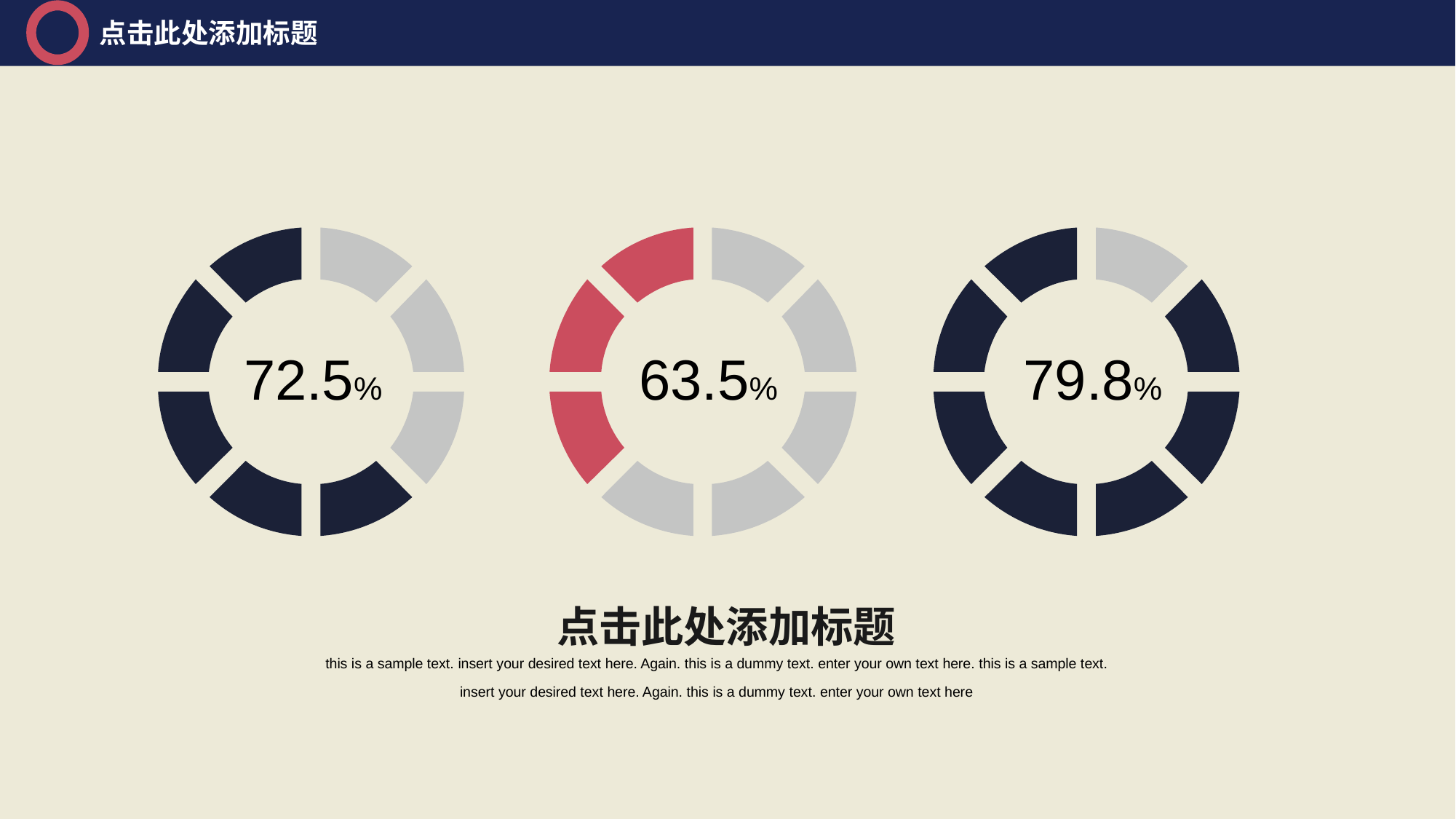

点击此处添加标题

72.5%
63.5%
79.8%
点击此处添加标题
this is a sample text. insert your desired text here. Again. this is a dummy text. enter your own text here. this is a sample text. insert your desired text here. Again. this is a dummy text. enter your own text here